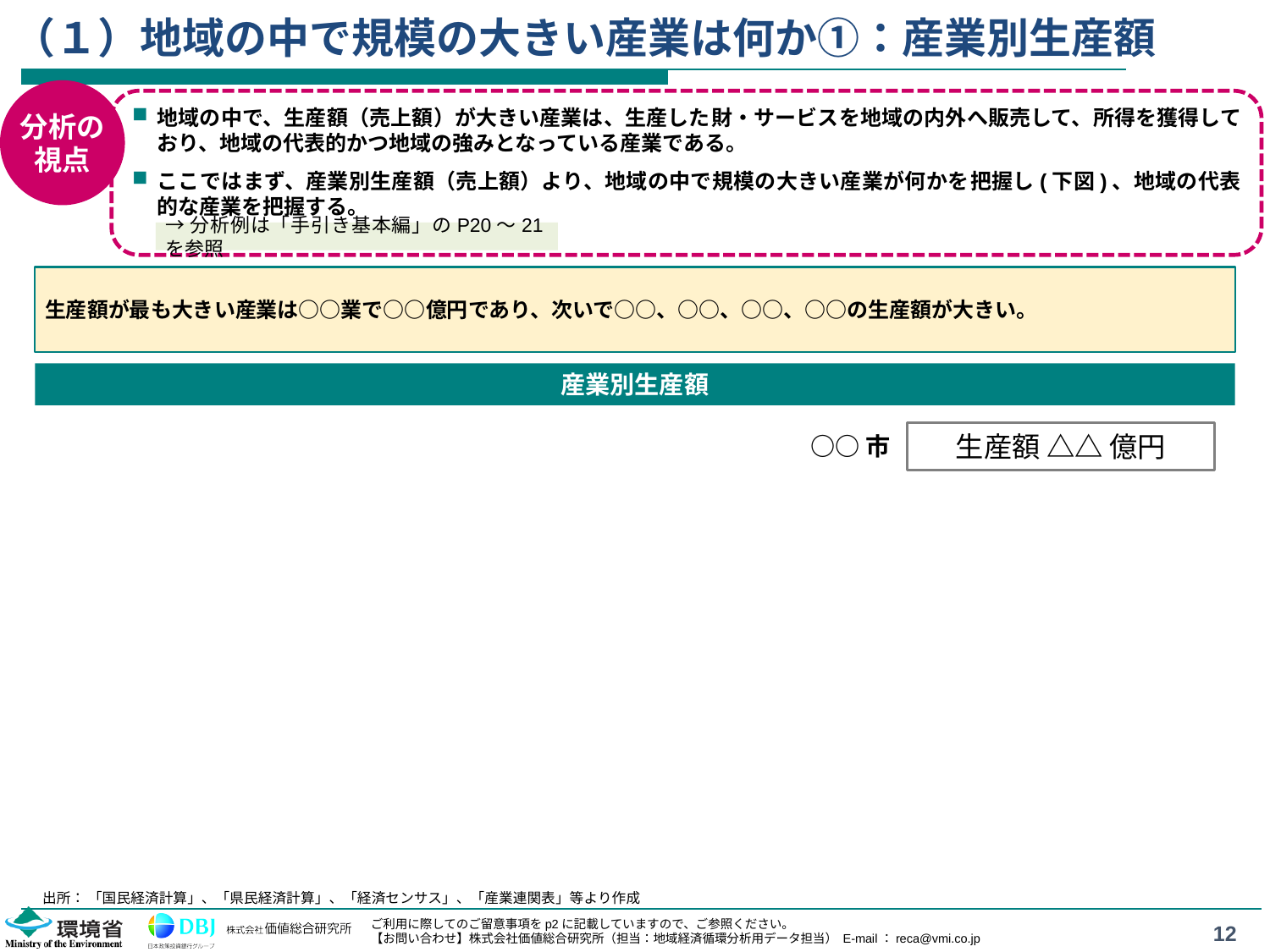

# （１）地域の中で規模の大きい産業は何か①：産業別生産額
分析の
視点
地域の中で、生産額（売上額）が大きい産業は、生産した財・サービスを地域の内外へ販売して、所得を獲得しており、地域の代表的かつ地域の強みとなっている産業である。
ここではまず、産業別生産額（売上額）より、地域の中で規模の大きい産業が何かを把握し(下図)、地域の代表的な産業を把握する。
→分析例は「手引き基本編」のP20～21を参照
生産額が最も大きい産業は○○業で○○億円であり、次いで○○、○○、○○、○○の生産額が大きい。
産業別生産額
生産額 △△ 億円
○○市
出所： 「国民経済計算」、「県民経済計算」、「経済センサス」、「産業連関表」等より作成
12